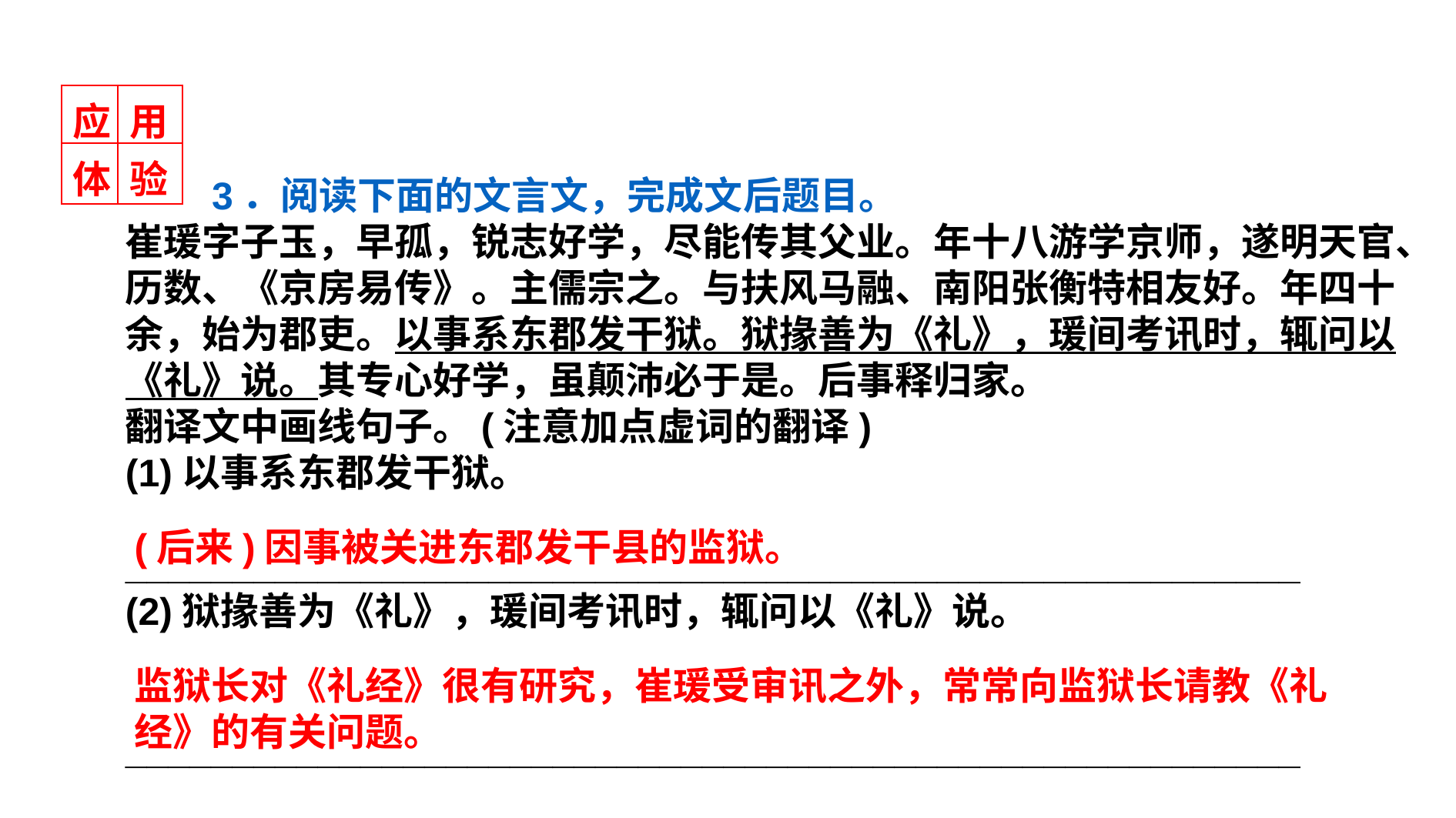

| 应 | 用 |
| --- | --- |
| 体 | 验 |
        3．阅读下面的文言文，完成文后题目。
崔瑗字子玉，早孤，锐志好学，尽能传其父业。年十八游学京师，遂明天官、历数、《京房易传》。主儒宗之。与扶风马融、南阳张衡特相友好。年四十余，始为郡吏。以事系东郡发干狱。狱掾善为《礼》，瑗间考讯时，辄问以《礼》说。其专心好学，虽颠沛必于是。后事释归家。
翻译文中画线句子。(注意加点虚词的翻译)
(1)以事系东郡发干狱。

_______________________________________________________
(2)狱掾善为《礼》，瑗间考讯时，辄问以《礼》说。

_______________________________________________________

(后来)因事被关进东郡发干县的监狱。

监狱长对《礼经》很有研究，崔瑗受审讯之外，常常向监狱长请教《礼经》的有关问题。